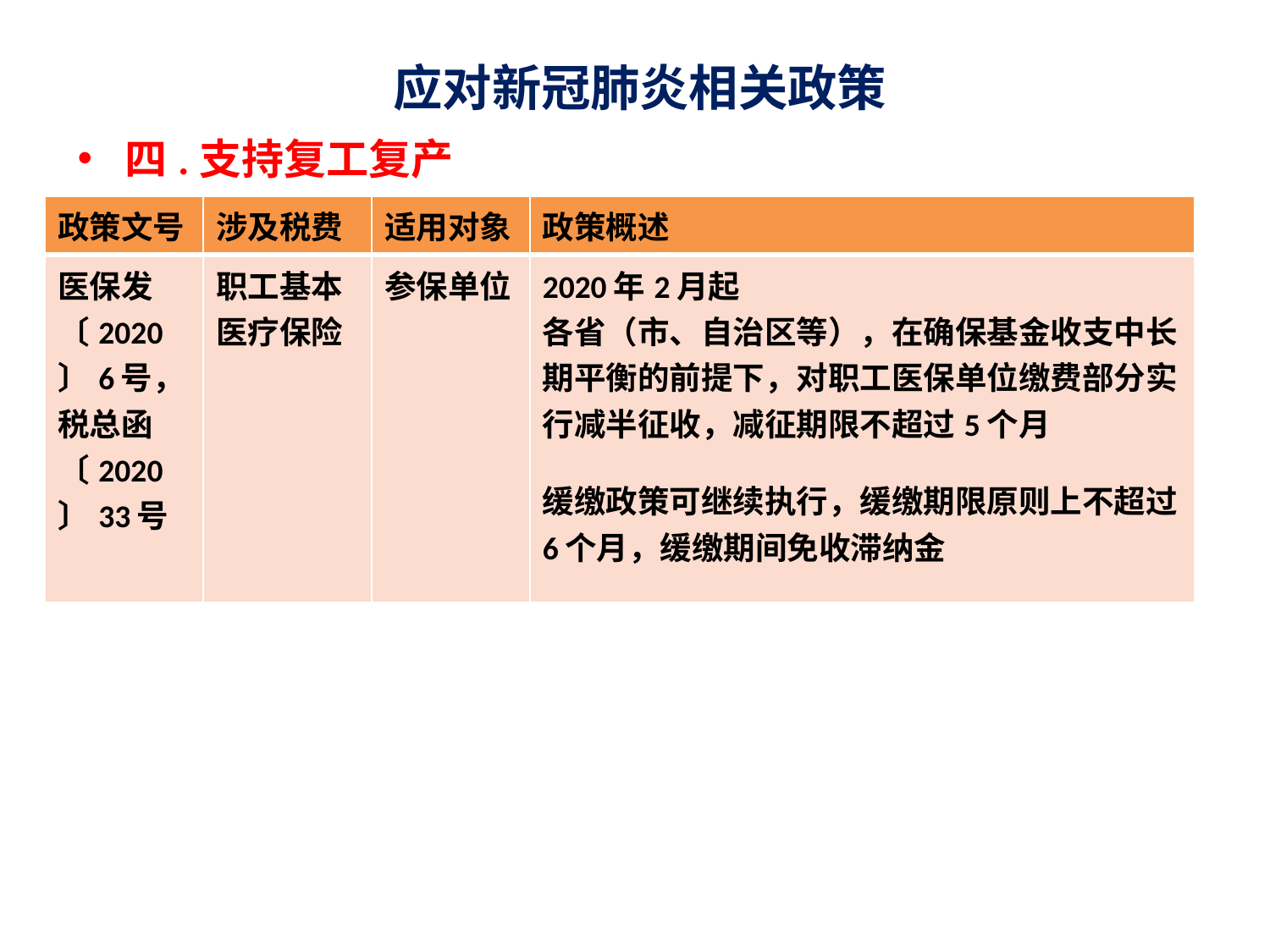

# 应对新冠肺炎相关政策
四.支持复工复产

| 政策文号 | 涉及税费 | 适用对象 | 政策概述 |
| --- | --- | --- | --- |
| 医保发〔2020〕6号，税总函〔2020〕33号 | 职工基本医疗保险 | 参保单位 | 2020年2月起 各省（市、自治区等），在确保基金收支中长期平衡的前提下，对职工医保单位缴费部分实行减半征收，减征期限不超过5个月 缓缴政策可继续执行，缓缴期限原则上不超过6个月，缓缴期间免收滞纳金 |